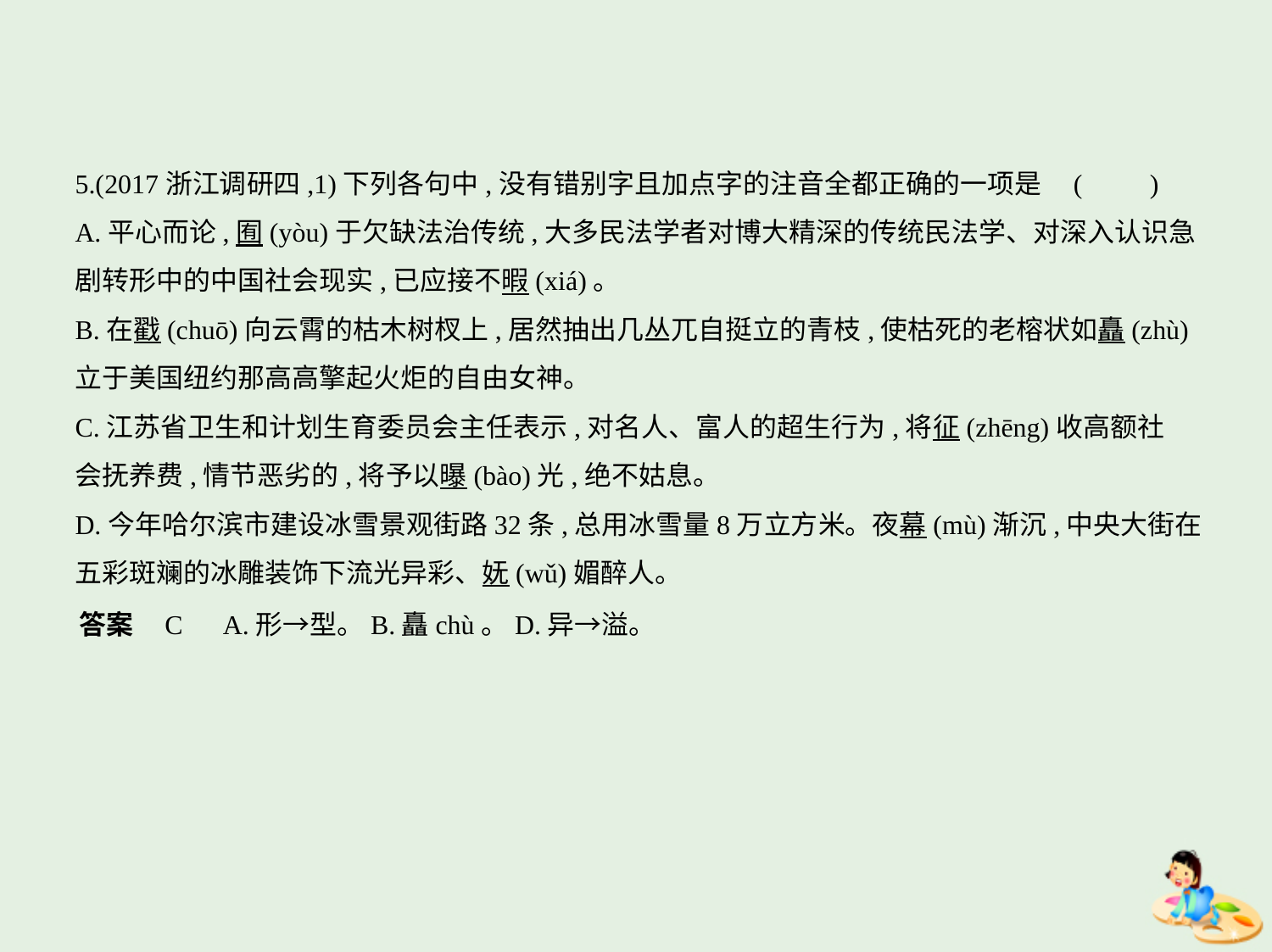

5.(2017浙江调研四,1)下列各句中,没有错别字且加点字的注音全都正确的一项是 (　　)
A.平心而论,囿(yòu)于欠缺法治传统,大多民法学者对博大精深的传统民法学、对深入认识急
剧转形中的中国社会现实,已应接不暇(xiá)。
B.在戳(chuō)向云霄的枯木树杈上,居然抽出几丛兀自挺立的青枝,使枯死的老榕状如矗(zhù)
立于美国纽约那高高擎起火炬的自由女神。
C.江苏省卫生和计划生育委员会主任表示,对名人、富人的超生行为,将征(zhēng)收高额社
会抚养费,情节恶劣的,将予以曝(bào)光,绝不姑息。
D.今年哈尔滨市建设冰雪景观街路32条,总用冰雪量8万立方米。夜幕(mù)渐沉,中央大街在
五彩斑斓的冰雕装饰下流光异彩、妩(wǔ)媚醉人。
答案    C　A.形→型。B.矗chù。D.异→溢。